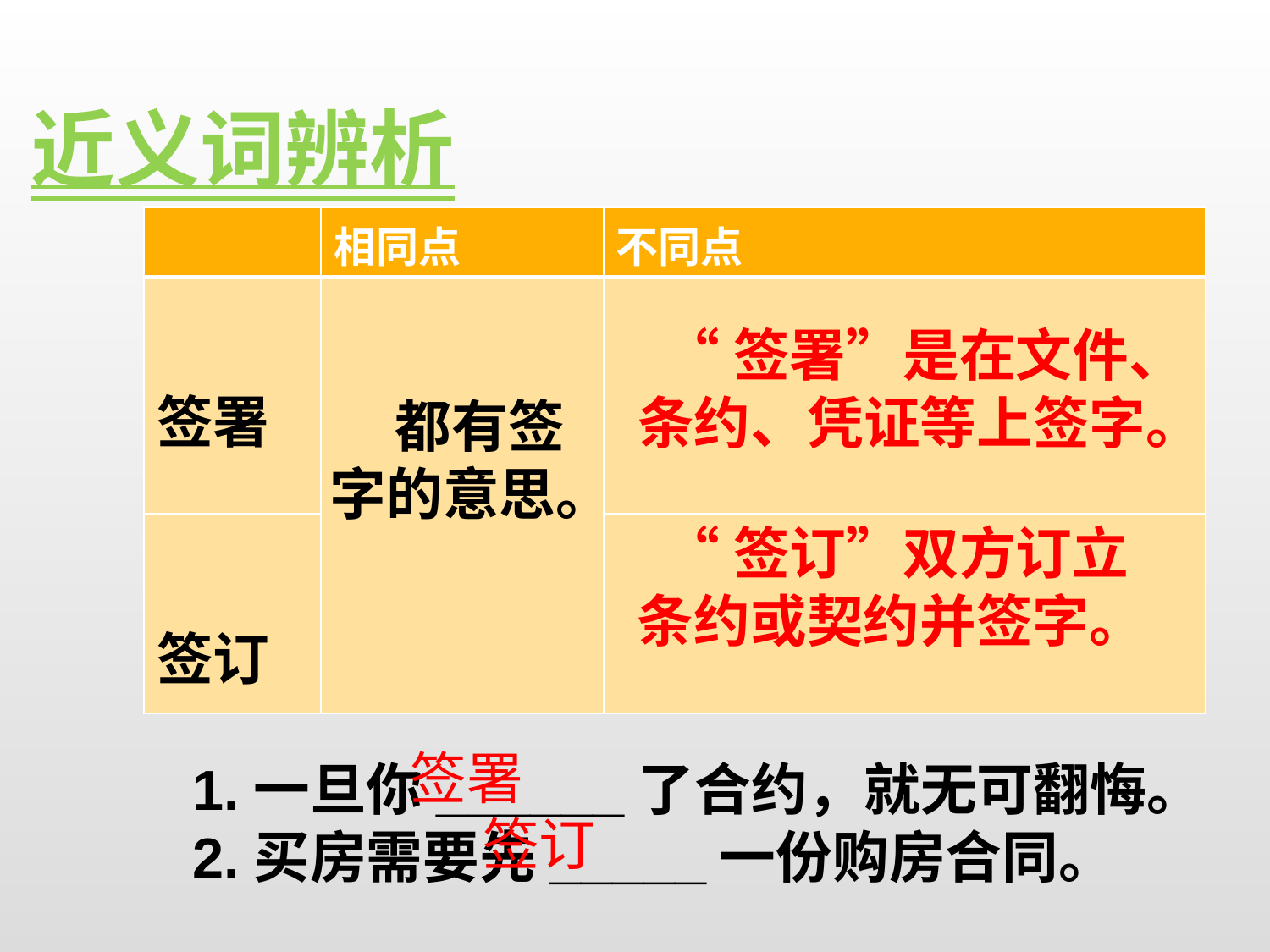

近义词辨析
|  | 相同点 | 不同点 |
| --- | --- | --- |
| 签署 |  |  |
| 签订 |  |  |
  “签署”是在文件、条约、凭证等上签字。
    都有签字的意思。
  “签订”双方订立条约或契约并签字。

1.一旦你______了合约，就无可翻悔。
2.买房需要先_____一份购房合同。
签署
签订